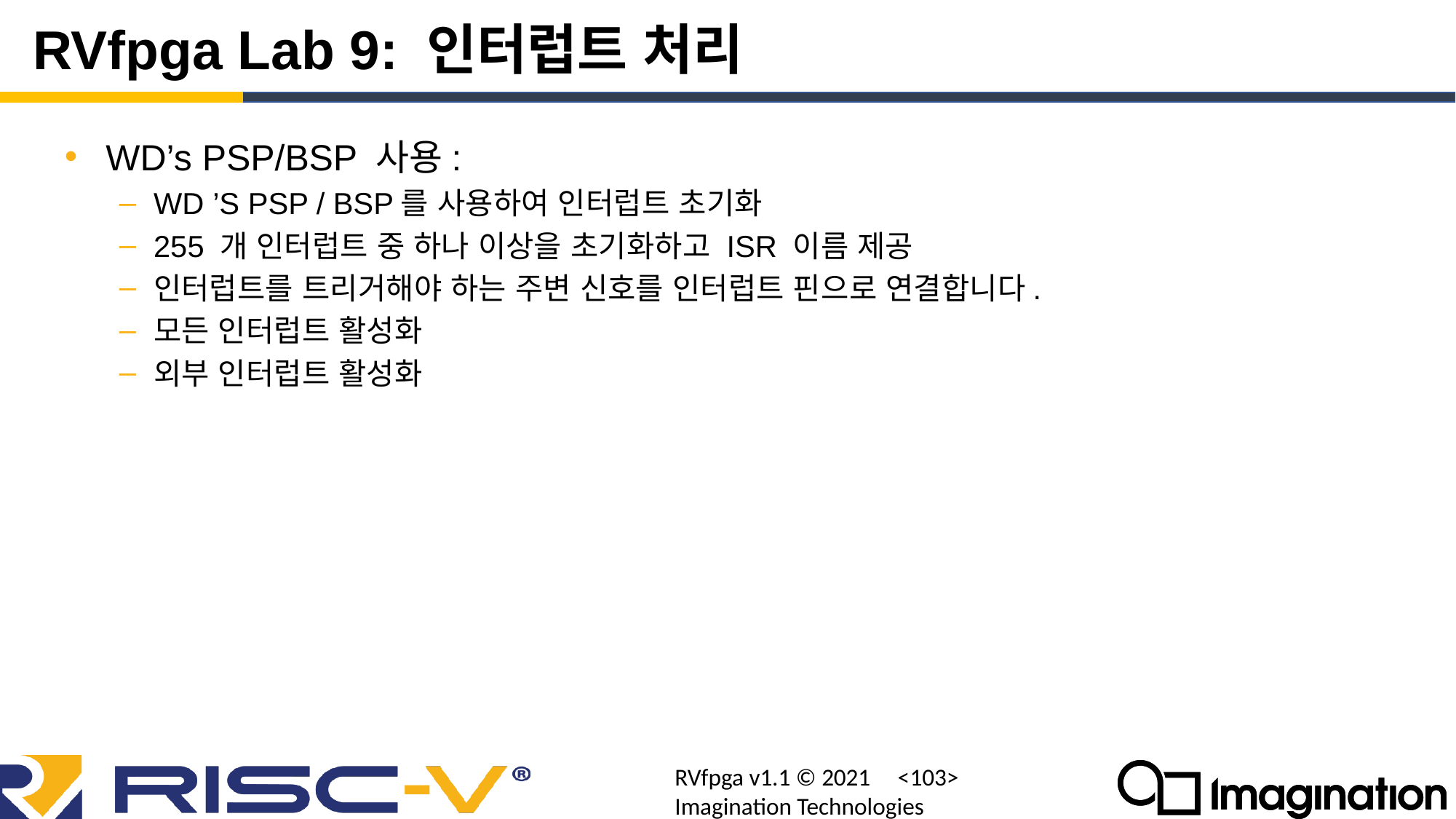

# RVfpga Lab 9: 인터럽트 처리
WD’s PSP/BSP 사용:
WD ’S PSP / BSP를 사용하여 인터럽트 초기화
255 개 인터럽트 중 하나 이상을 초기화하고 ISR 이름 제공
인터럽트를 트리거해야 하는 주변 신호를 인터럽트 핀으로 연결합니다.
모든 인터럽트 활성화
외부 인터럽트 활성화